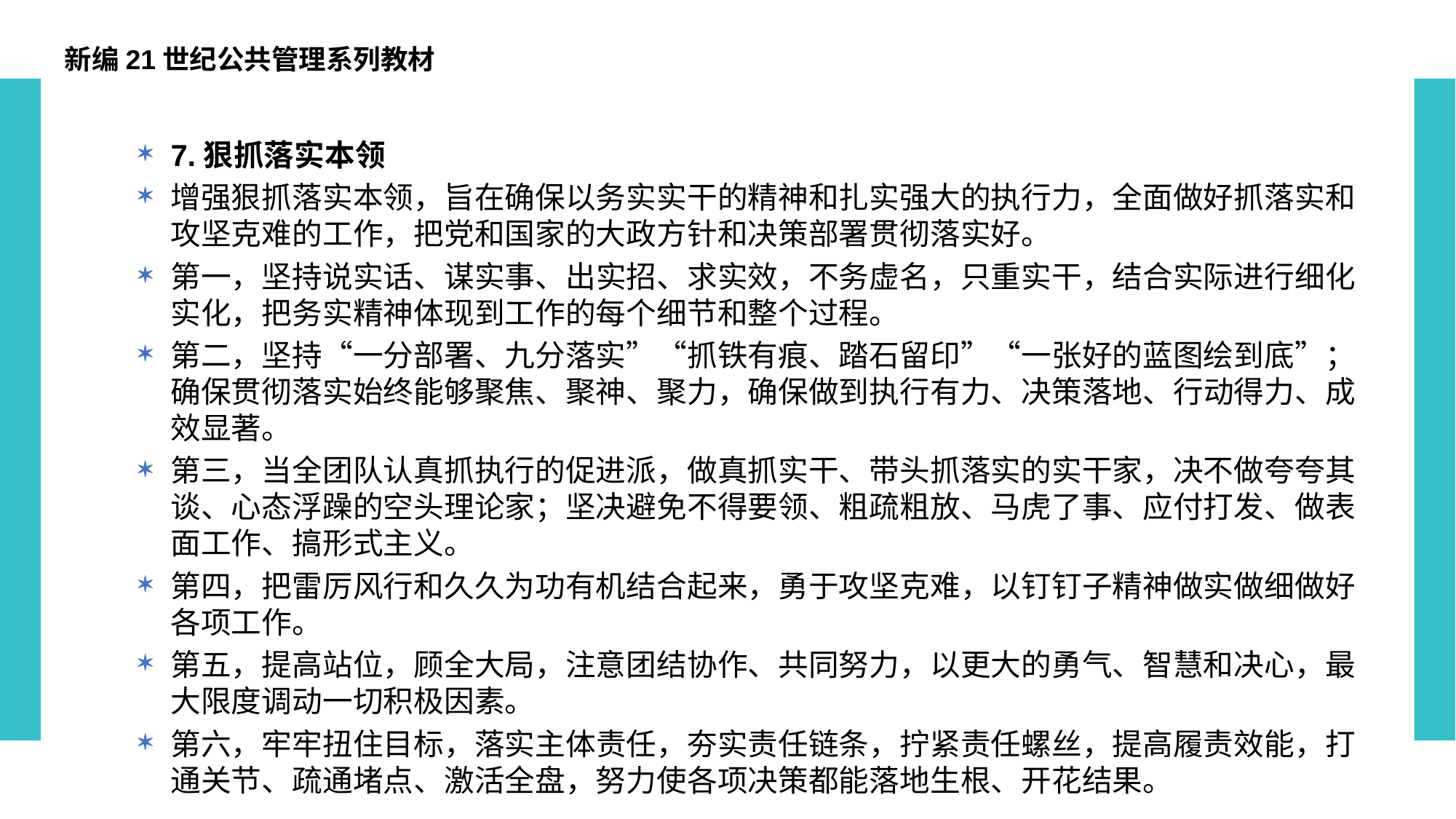

新编21世纪公共管理系列教材
7.狠抓落实本领
增强狠抓落实本领，旨在确保以务实实干的精神和扎实强大的执行力，全面做好抓落实和攻坚克难的工作，把党和国家的大政方针和决策部署贯彻落实好。
第一，坚持说实话、谋实事、出实招、求实效，不务虚名，只重实干，结合实际进行细化实化，把务实精神体现到工作的每个细节和整个过程。
第二，坚持“一分部署、九分落实”“抓铁有痕、踏石留印”“一张好的蓝图绘到底”；确保贯彻落实始终能够聚焦、聚神、聚力，确保做到执行有力、决策落地、行动得力、成效显著。
第三，当全团队认真抓执行的促进派，做真抓实干、带头抓落实的实干家，决不做夸夸其谈、心态浮躁的空头理论家；坚决避免不得要领、粗疏粗放、马虎了事、应付打发、做表面工作、搞形式主义。
第四，把雷厉风行和久久为功有机结合起来，勇于攻坚克难，以钉钉子精神做实做细做好各项工作。
第五，提高站位，顾全大局，注意团结协作、共同努力，以更大的勇气、智慧和决心，最大限度调动一切积极因素。
第六，牢牢扭住目标，落实主体责任，夯实责任链条，拧紧责任螺丝，提高履责效能，打通关节、疏通堵点、激活全盘，努力使各项决策都能落地生根、开花结果。